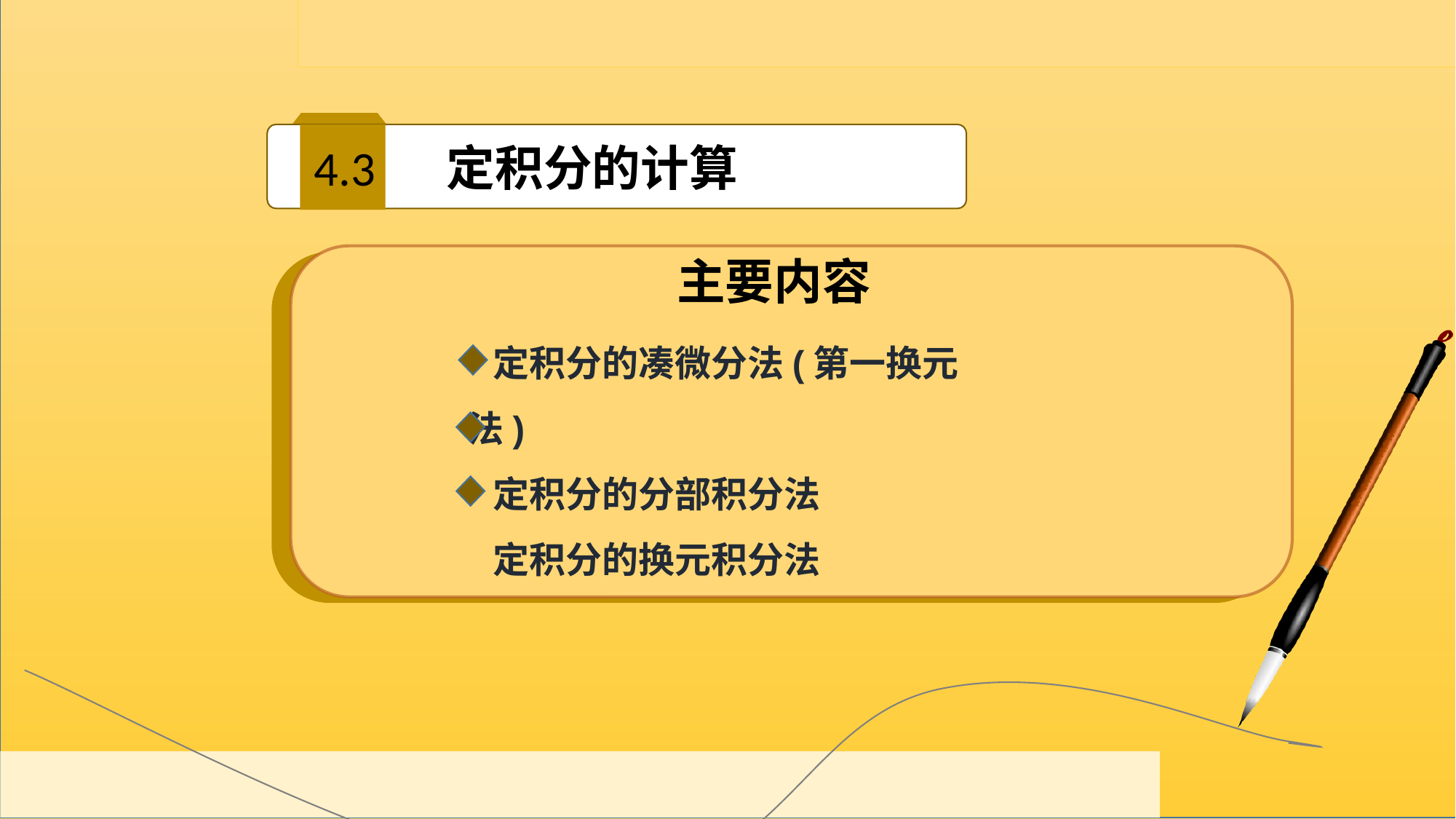

4.3
定积分的计算
主要内容
  定积分的凑微分法(第一换元法)
  定积分的分部积分法
  定积分的换元积分法